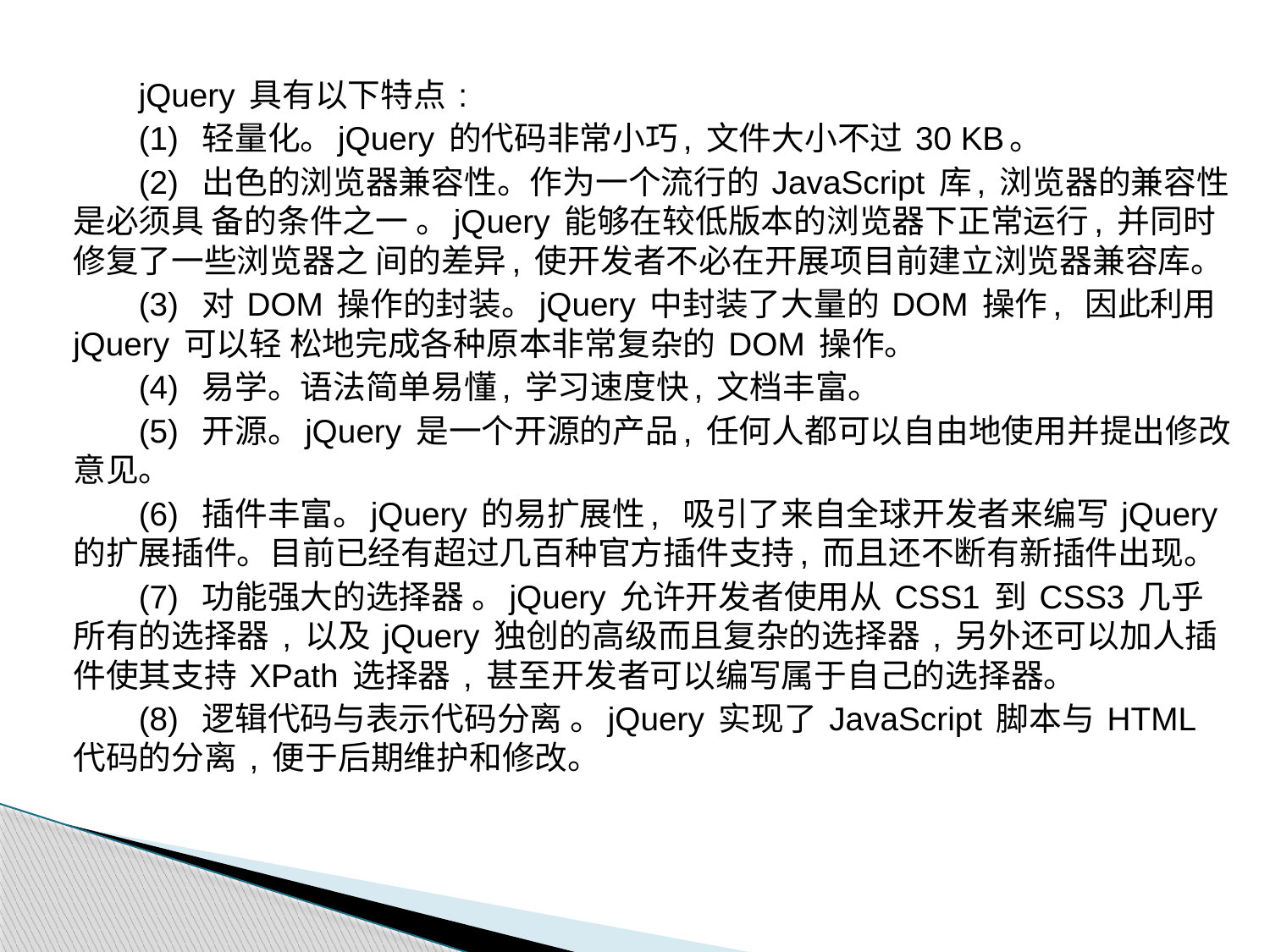

jQuery 具有以下特点 :
(1)  轻量化。jQuery 的代码非常小巧, 文件大小不过 30 KB。
(2)  出色的浏览器兼容性。作为一个流行的 JavaScript 库, 浏览器的兼容性是必须具 备的条件之一 。jQuery 能够在较低版本的浏览器下正常运行, 并同时修复了一些浏览器之 间的差异, 使开发者不必在开展项目前建立浏览器兼容库。
(3)  对 DOM 操作的封装。jQuery 中封装了大量的 DOM 操作,  因此利用 jQuery 可以轻 松地完成各种原本非常复杂的 DOM 操作。
(4)  易学。语法简单易懂, 学习速度快, 文档丰富。
(5)  开源。jQuery 是一个开源的产品, 任何人都可以自由地使用并提出修改意见。
(6)  插件丰富。jQuery 的易扩展性,  吸引了来自全球开发者来编写 jQuery 的扩展插件。目前已经有超过几百种官方插件支持, 而且还不断有新插件出现。
(7)  功能强大的选择器 。jQuery 允许开发者使用从 CSS1 到 CSS3 几乎所有的选择器 , 以及 jQuery 独创的高级而且复杂的选择器 , 另外还可以加人插件使其支持 XPath 选择器 , 甚至开发者可以编写属于自己的选择器。
(8)  逻辑代码与表示代码分离 。jQuery 实现了 JavaScript 脚本与 HTML 代码的分离 , 便于后期维护和修改。